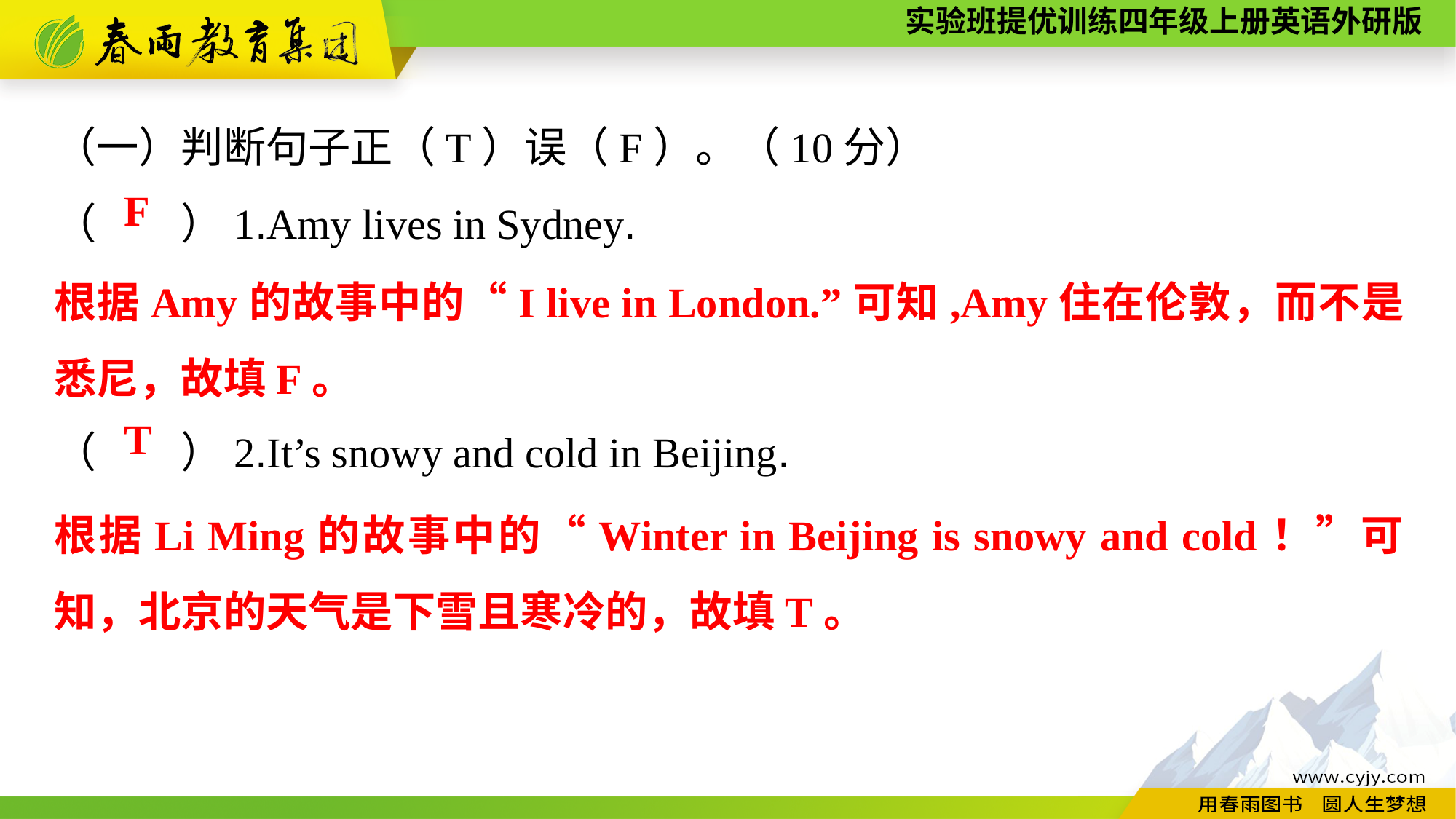

（一）判断句子正（T）误（F）。（10分）
（　　）1.Amy lives in Sydney.

（　　）2.It’s snowy and cold in Beijing.
F
根据Amy的故事中的“I live in London.”可知,Amy住在伦敦，而不是悉尼，故填F。
T
根据Li Ming的故事中的“Winter in Beijing is snowy and cold！”可知，北京的天气是下雪且寒冷的，故填T。